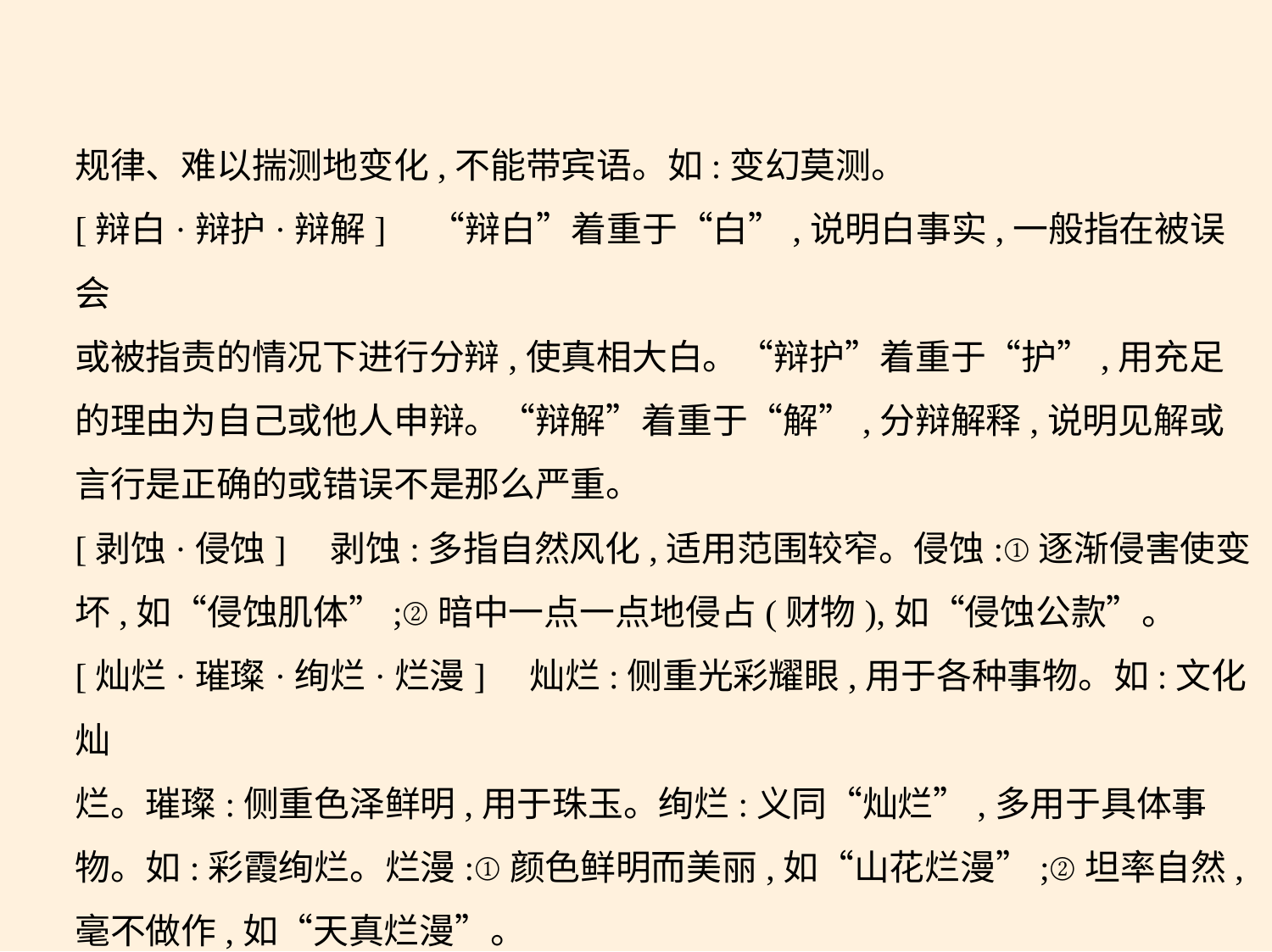

规律、难以揣测地变化,不能带宾语。如:变幻莫测。
[辩白·辩护·辩解]　“辩白”着重于“白”,说明白事实,一般指在被误会
或被指责的情况下进行分辩,使真相大白。“辩护”着重于“护”,用充足
的理由为自己或他人申辩。“辩解”着重于“解”,分辩解释,说明见解或
言行是正确的或错误不是那么严重。
[剥蚀·侵蚀]    剥蚀:多指自然风化,适用范围较窄。侵蚀:①逐渐侵害使变
坏,如“侵蚀肌体”;②暗中一点一点地侵占(财物),如“侵蚀公款”。
[灿烂·璀璨·绚烂·烂漫]　灿烂:侧重光彩耀眼,用于各种事物。如:文化灿
烂。璀璨:侧重色泽鲜明,用于珠玉。绚烂:义同“灿烂”,多用于具体事
物。如:彩霞绚烂。烂漫:①颜色鲜明而美丽,如“山花烂漫”;②坦率自然,
毫不做作,如“天真烂漫”。
[沧桑·兴衰]　沧桑:沧海变桑田,比喻变化大。如:人间沧桑。兴衰:兴盛与